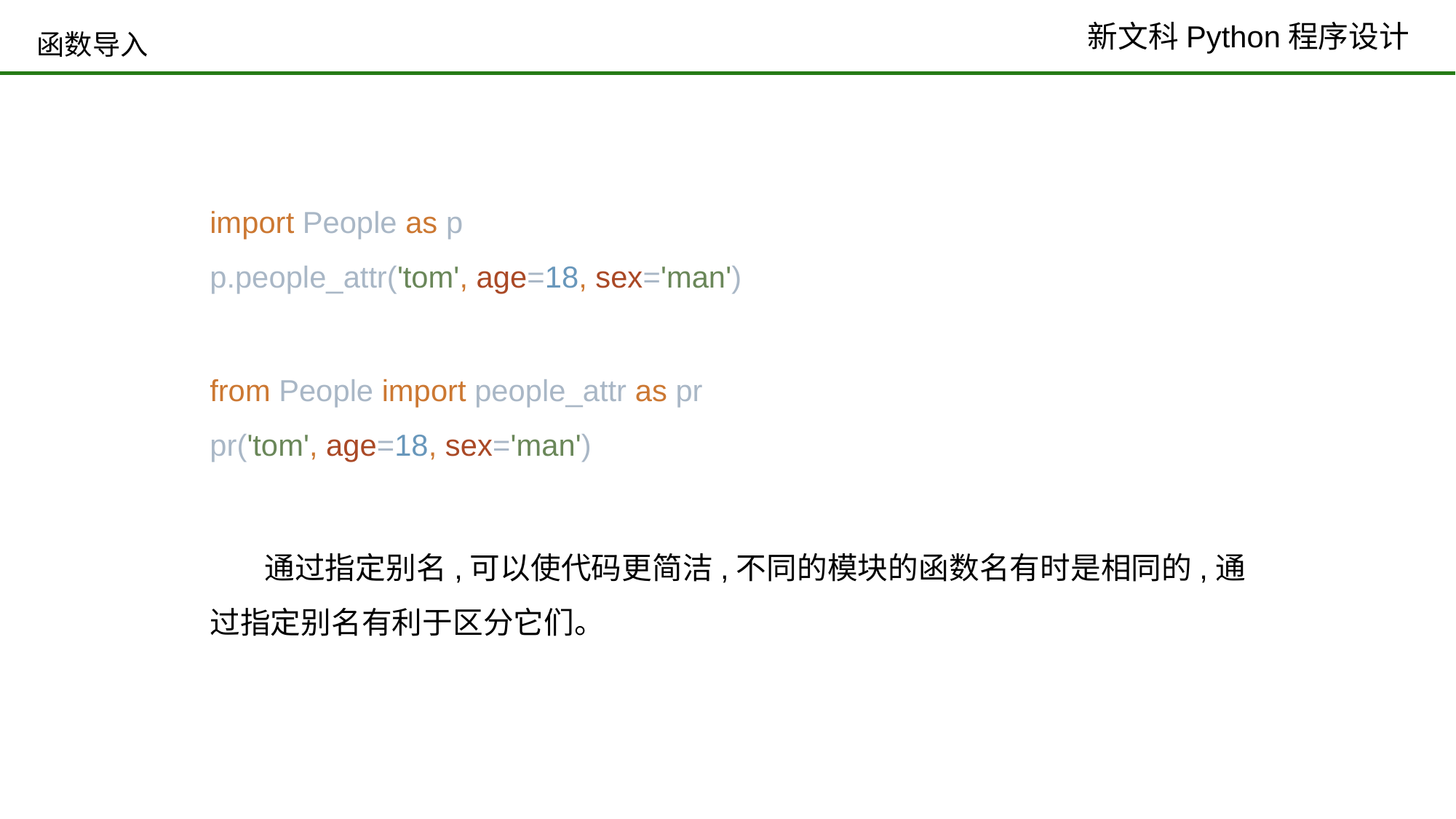

# 函数导入
import People as p
p.people_attr('tom', age=18, sex='man')
from People import people_attr as pr
pr('tom', age=18, sex='man')
通过指定别名,可以使代码更简洁,不同的模块的函数名有时是相同的,通过指定别名有利于区分它们。